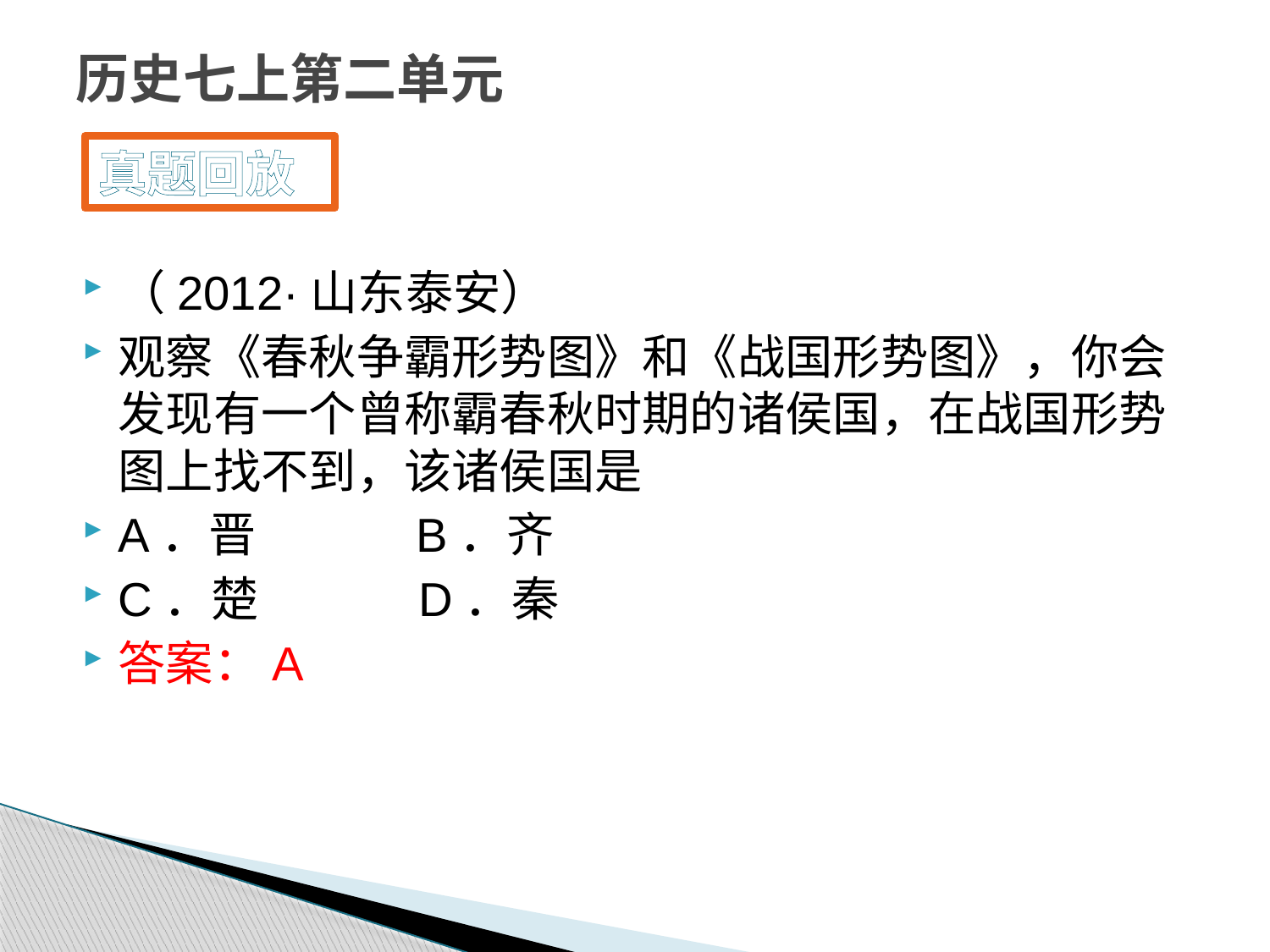

# 历史七上第二单元
真题回放
（2012·山东泰安）
观察《春秋争霸形势图》和《战国形势图》，你会发现有一个曾称霸春秋时期的诸侯国，在战国形势图上找不到，该诸侯国是
A．晋              B．齐
C．楚              D．秦
答案：A